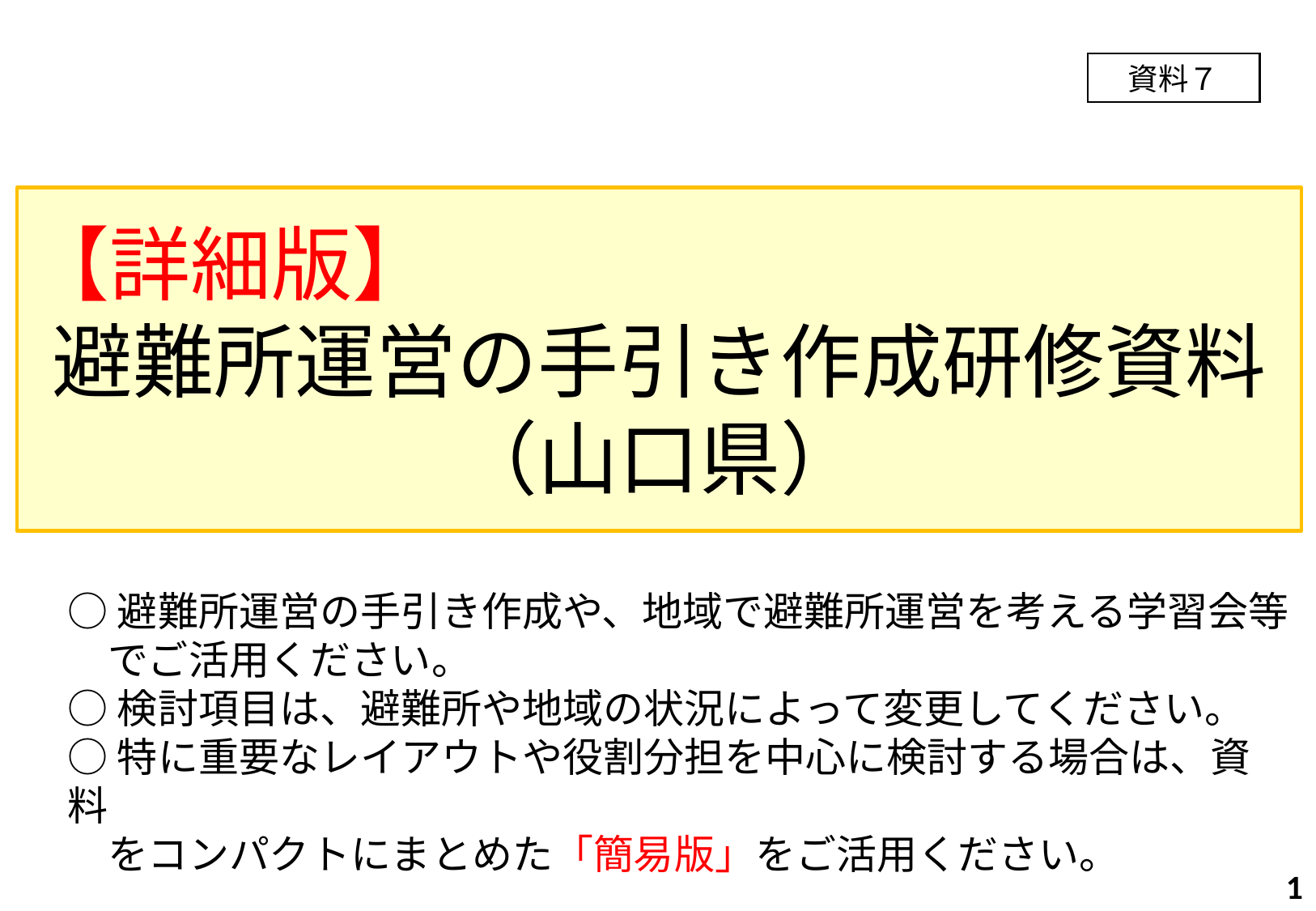

資料７
【詳細版】
避難所運営の手引き作成研修資料
（山口県）
○避難所運営の手引き作成や、地域で避難所運営を考える学習会等
　でご活用ください。
○検討項目は、避難所や地域の状況によって変更してください。
○特に重要なレイアウトや役割分担を中心に検討する場合は、資料
　をコンパクトにまとめた「簡易版」をご活用ください。

1